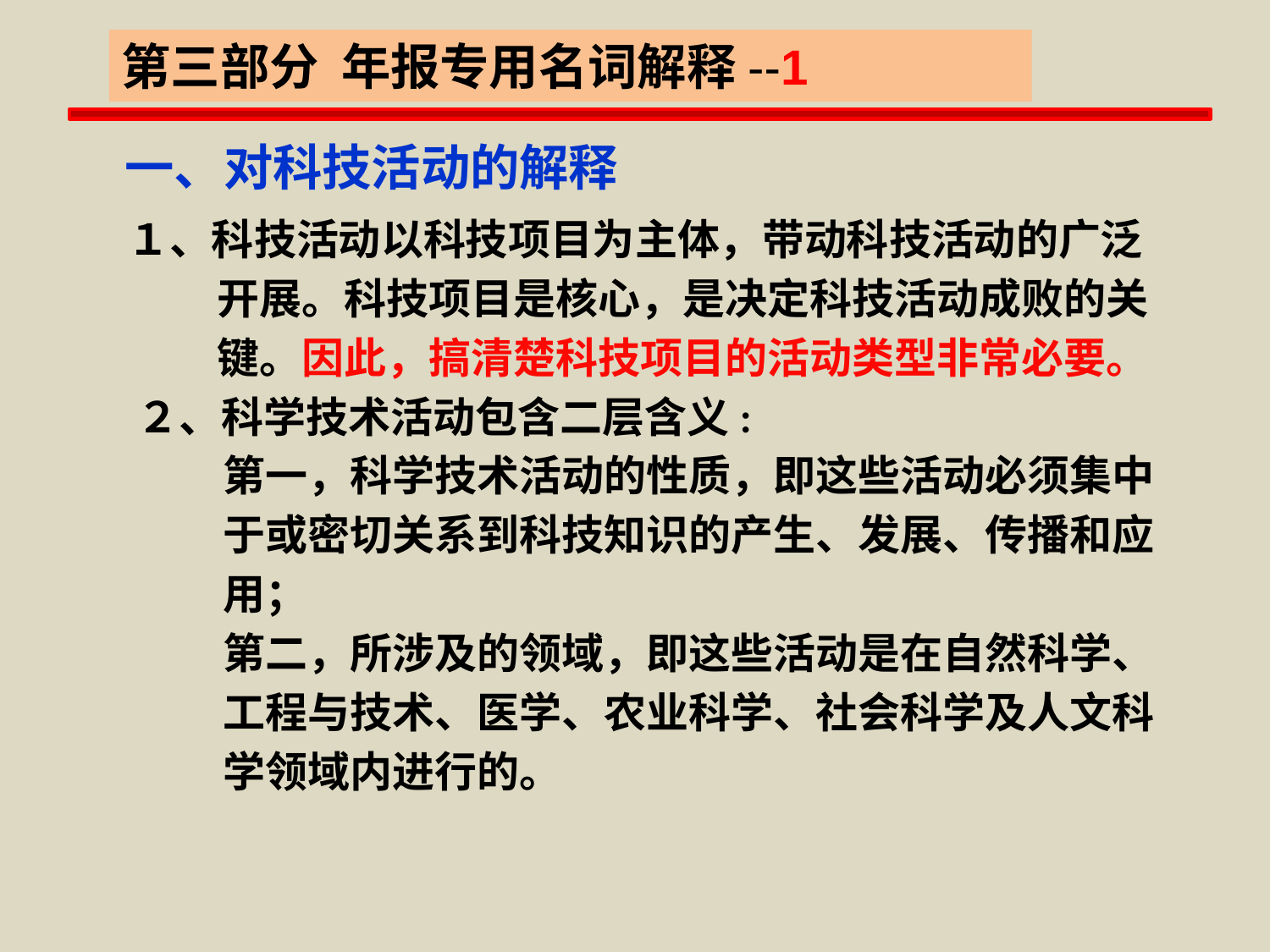

第三部分  年报专用名词解释--1

一、对科技活动的解释
１、科技活动以科技项目为主体，带动科技活动的广泛
         开展。科技项目是核心，是决定科技活动成败的关
         键。因此，搞清楚科技项目的活动类型非常必要。
  ２、科学技术活动包含二层含义:
           第一，科学技术活动的性质，即这些活动必须集中
           于或密切关系到科技知识的产生、发展、传播和应
           用；
           第二，所涉及的领域，即这些活动是在自然科学、
           工程与技术、医学、农业科学、社会科学及人文科
           学领域内进行的。